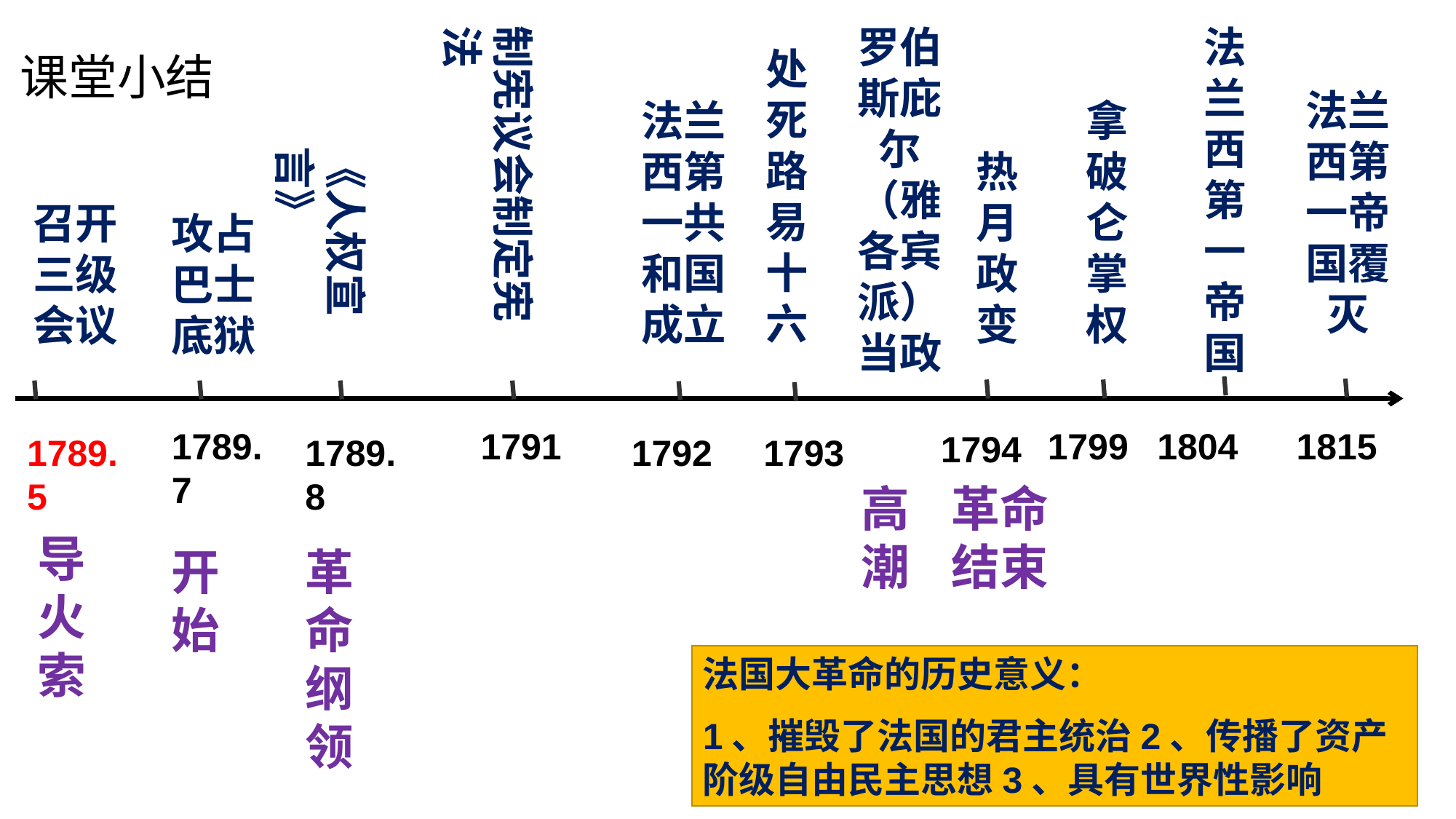

# 课堂小结
制宪议会制定宪法
罗伯斯庇尔（雅各宾派）当政
法兰西第一帝国
处死路易十六
法兰西第一帝国覆灭
法兰西第一共和国成立
拿破仑掌权
《人权宣言》
热月政变
召开三级会议
攻占巴士底狱
1789.7
1791
1799
1804
1815
1794
1789.5
1789.8
1792
1793
高潮
革命结束
导火索
开始
革命纲领
法国大革命的历史意义：
1、摧毁了法国的君主统治2、传播了资产阶级自由民主思想3、具有世界性影响